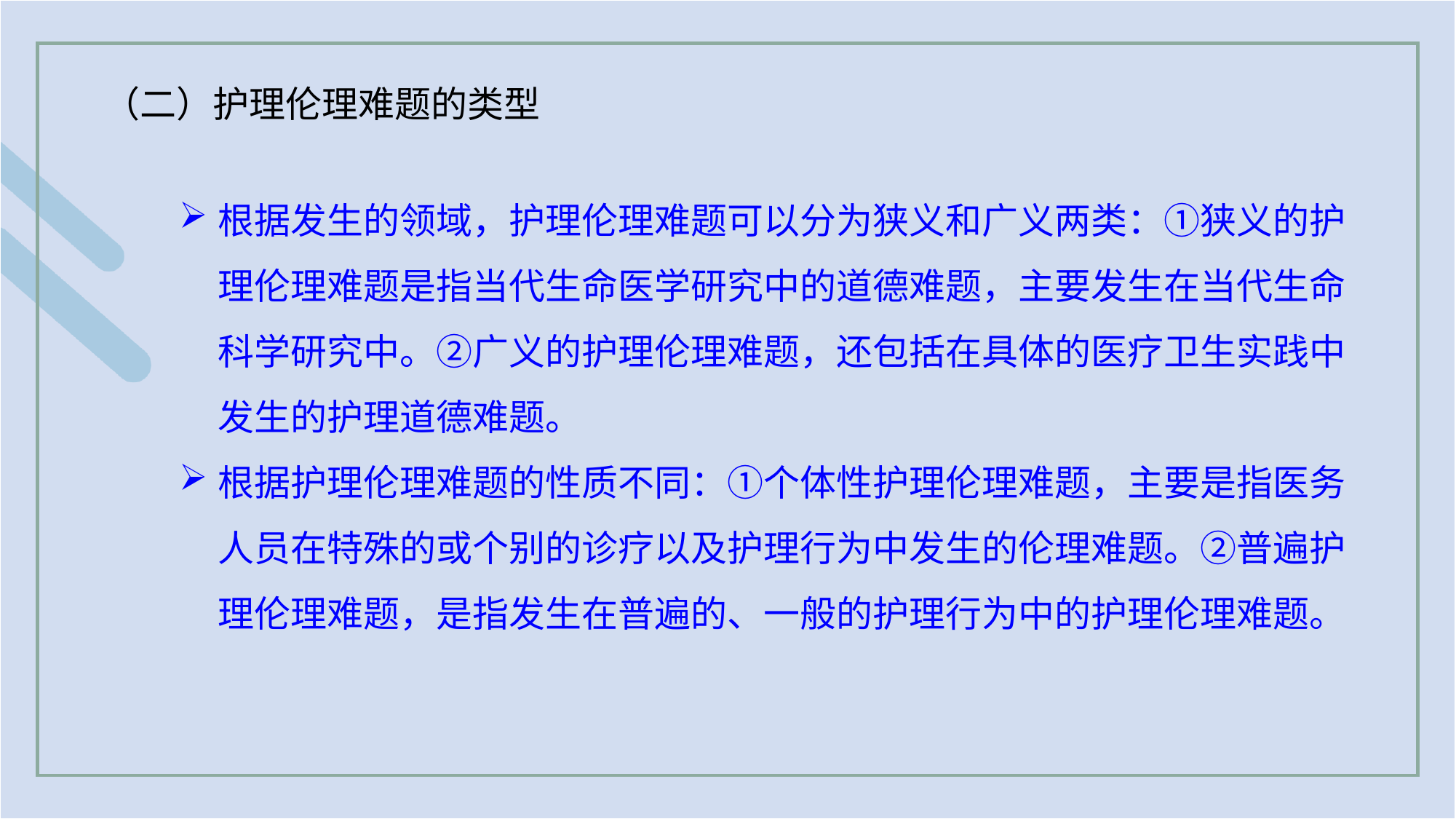

（二）护理伦理难题的类型
根据发生的领域，护理伦理难题可以分为狭义和广义两类：①狭义的护理伦理难题是指当代生命医学研究中的道德难题，主要发生在当代生命科学研究中。②广义的护理伦理难题，还包括在具体的医疗卫生实践中发生的护理道德难题。
根据护理伦理难题的性质不同：①个体性护理伦理难题，主要是指医务人员在特殊的或个别的诊疗以及护理行为中发生的伦理难题。②普遍护理伦理难题，是指发生在普遍的、一般的护理行为中的护理伦理难题。